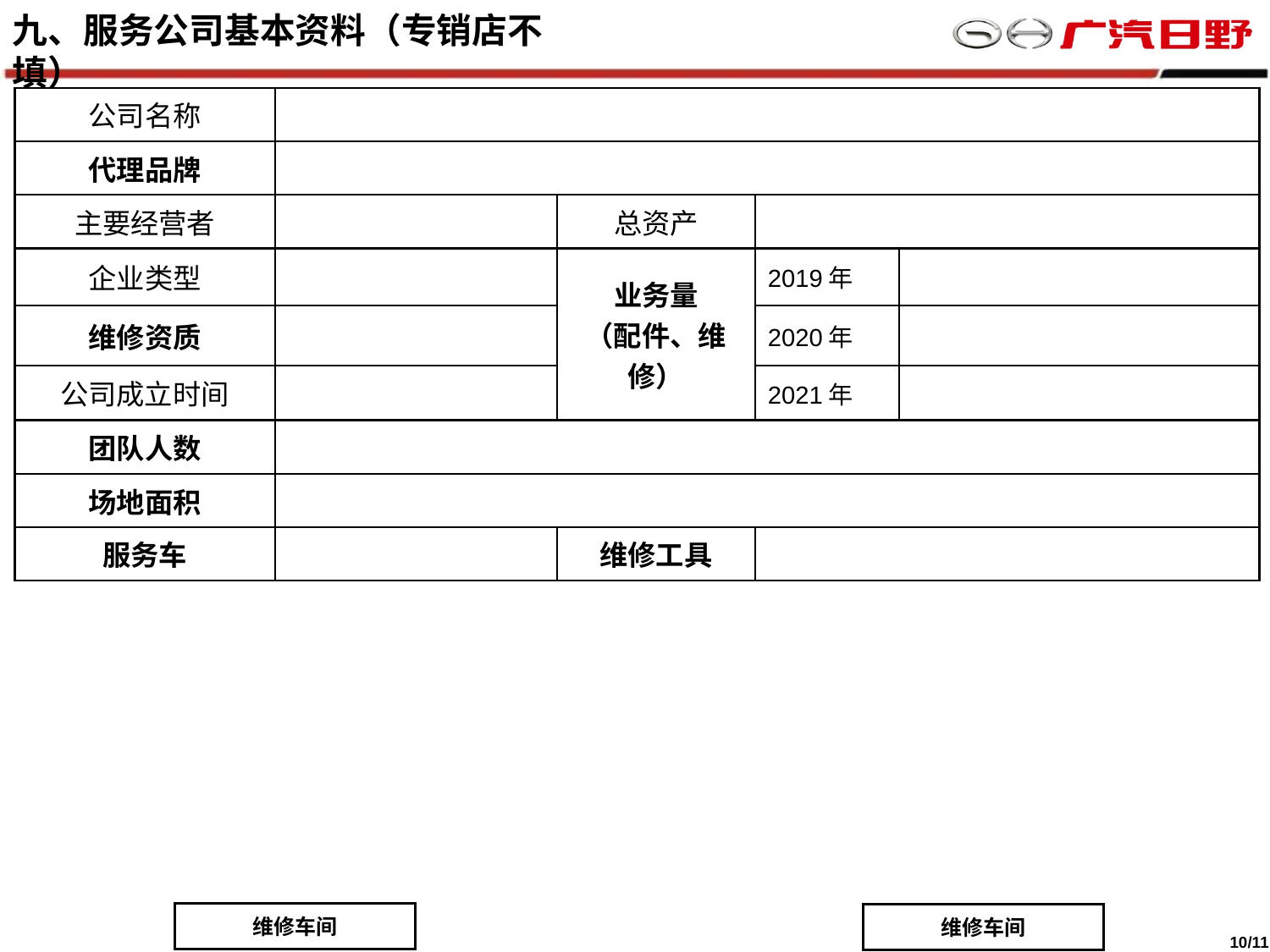

九、服务公司基本资料（专销店不填）
| 公司名称 |  |  |  |  |
| --- | --- | --- | --- | --- |
| 代理品牌 |  |  |  |  |
| 主要经营者 |  | 总资产 |  |  |
| 企业类型 |  | 业务量 （配件、维修） | 2019年 |  |
| 维修资质 |  |  | 2020年 |  |
| 公司成立时间 |  |  | 2021年 |  |
| 团队人数 |  |  |  |  |
| 场地面积 |  |  |  |  |
| 服务车 |  | 维修工具 |  |  |
维修车间
维修车间